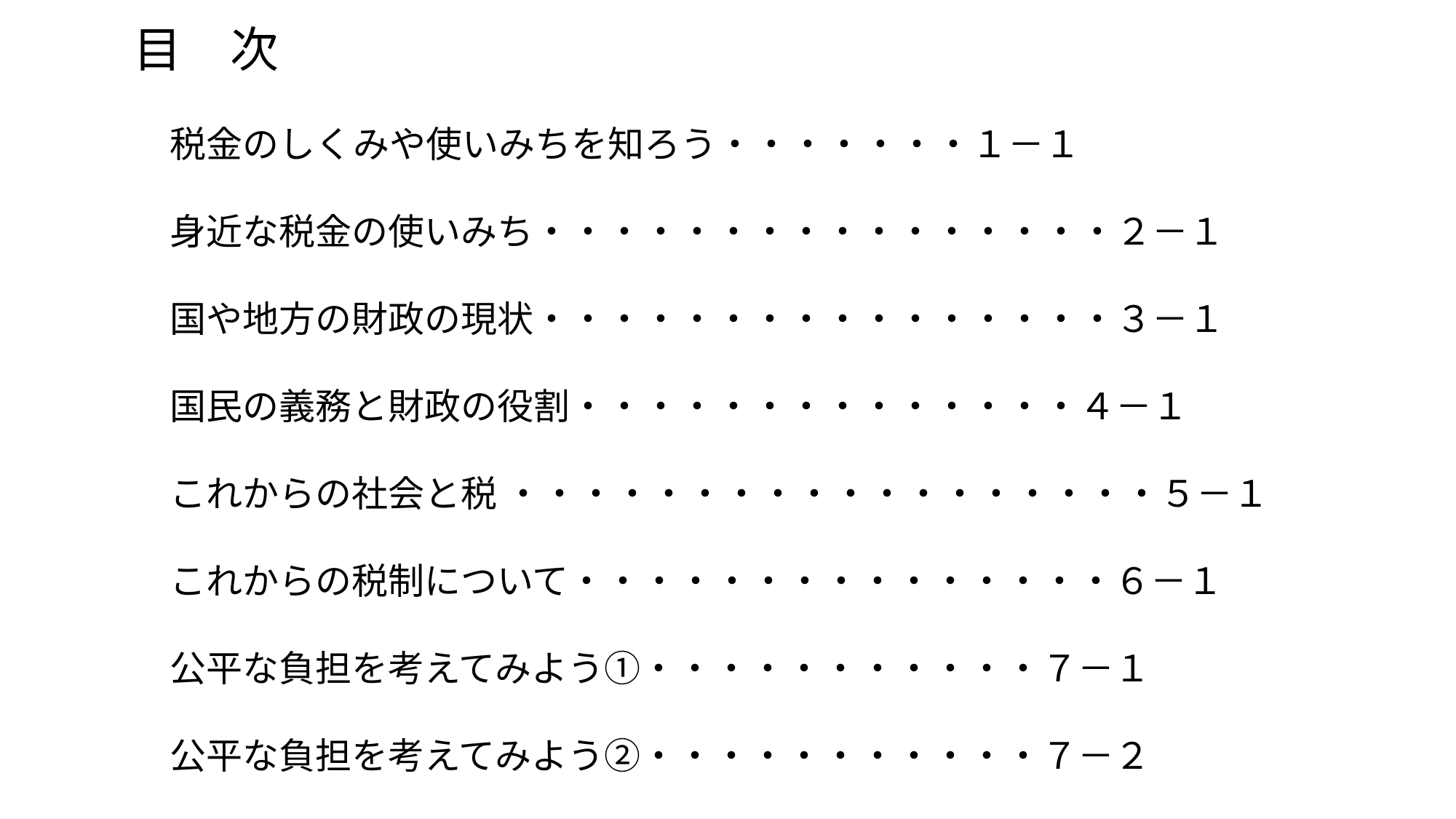

目　次

　税金のしくみや使いみちを知ろう・・・・・・・１－１

　身近な税金の使いみち・・・・・・・・・・・・・・・・２－１

　国や地方の財政の現状・・・・・・・・・・・・・・・・３－１

　国民の義務と財政の役割・・・・・・・・・・・・・・４－１

　これからの社会と税 ・・・・・・・・・・・・・・・・・・５－１

　これからの税制について・・・・・・・・・・・・・・・６－１

　公平な負担を考えてみよう①・・・・・・・・・・・７－１

　公平な負担を考えてみよう②・・・・・・・・・・・７－２